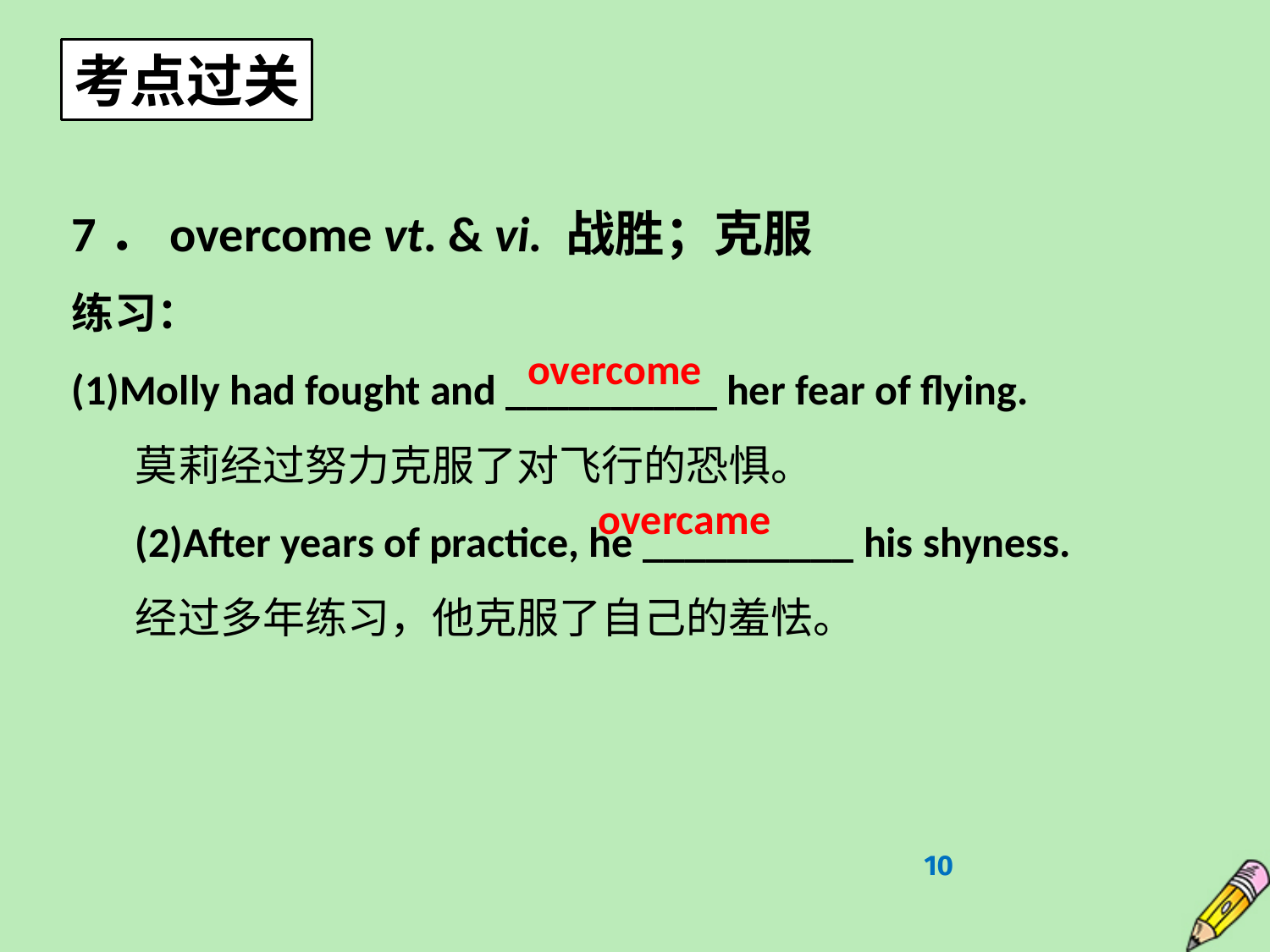

考点过关
7．overcome vt. & vi. 战胜；克服
练习：
(1)Molly had fought and __________ her fear of flying.
莫莉经过努力克服了对飞行的恐惧。
(2)After years of practice, he __________ his shyness.
经过多年练习，他克服了自己的羞怯。
overcome
overcame
10